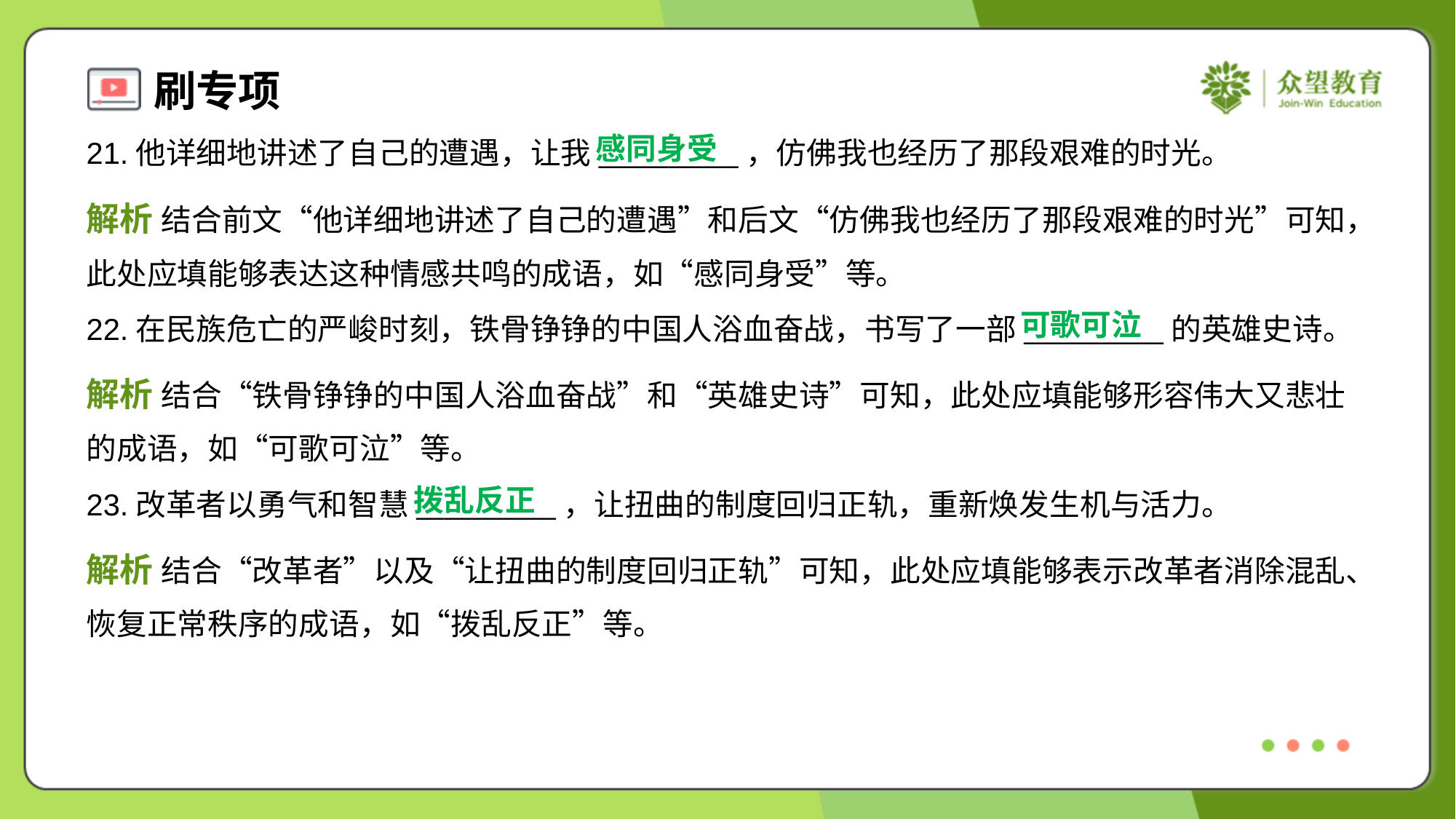

感同身受
21.他详细地讲述了自己的遭遇，让我__________，仿佛我也经历了那段艰难的时光。
解析 结合前文“他详细地讲述了自己的遭遇”和后文“仿佛我也经历了那段艰难的时光”可知，
此处应填能够表达这种情感共鸣的成语，如“感同身受”等。
可歌可泣
22.在民族危亡的严峻时刻，铁骨铮铮的中国人浴血奋战，书写了一部__________的英雄史诗。
解析 结合“铁骨铮铮的中国人浴血奋战”和“英雄史诗”可知，此处应填能够形容伟大又悲壮
的成语，如“可歌可泣”等。
拨乱反正
23.改革者以勇气和智慧__________，让扭曲的制度回归正轨，重新焕发生机与活力。
解析 结合“改革者”以及“让扭曲的制度回归正轨”可知，此处应填能够表示改革者消除混乱、
恢复正常秩序的成语，如“拨乱反正”等。